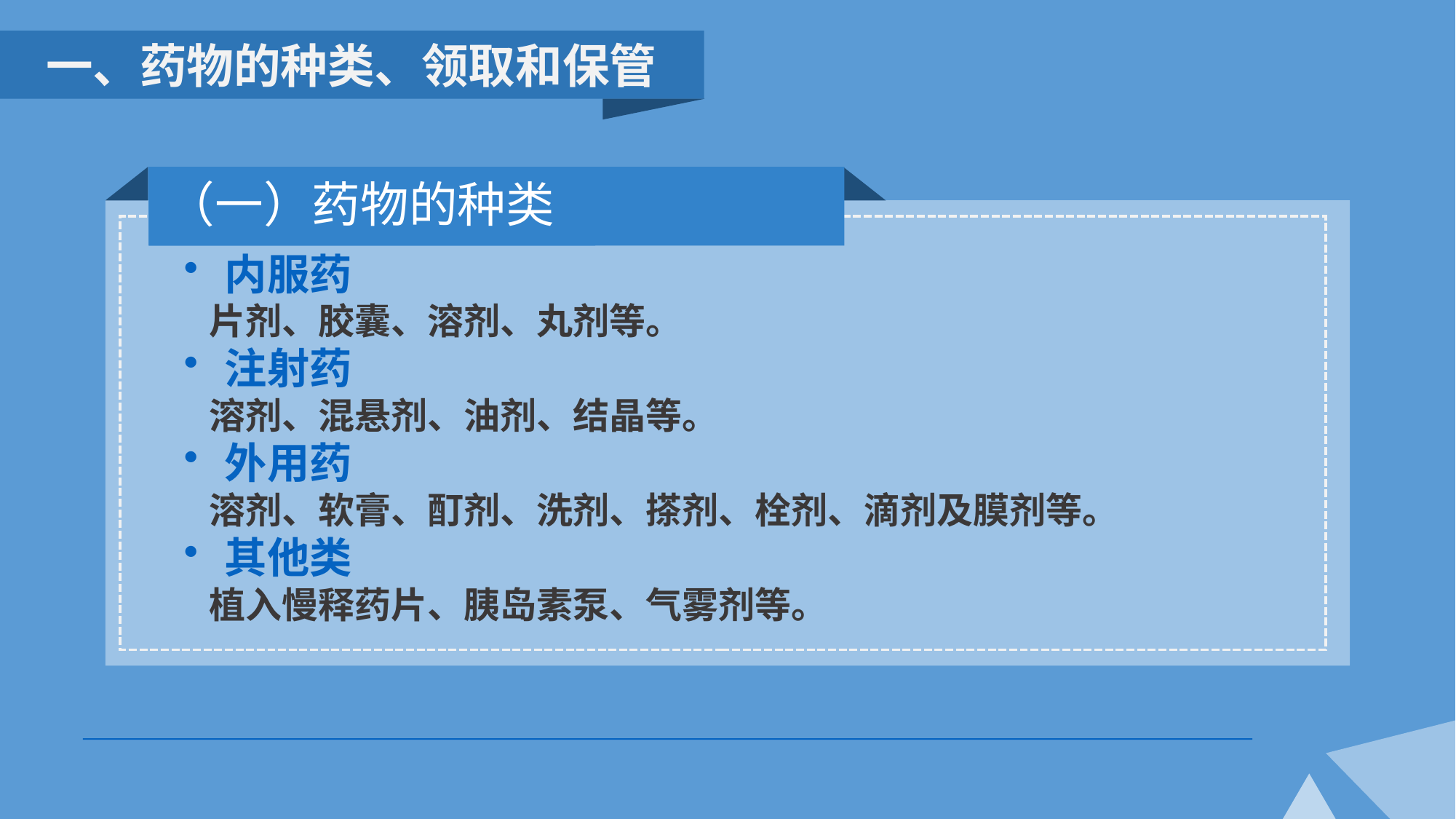

一、药物的种类、领取和保管

（一）药物的种类

内服药
  片剂、胶囊、溶剂、丸剂等。
注射药
  溶剂、混悬剂、油剂、结晶等。
外用药
  溶剂、软膏、酊剂、洗剂、搽剂、栓剂、滴剂及膜剂等。
其他类
  植入慢释药片、胰岛素泵、气雾剂等。